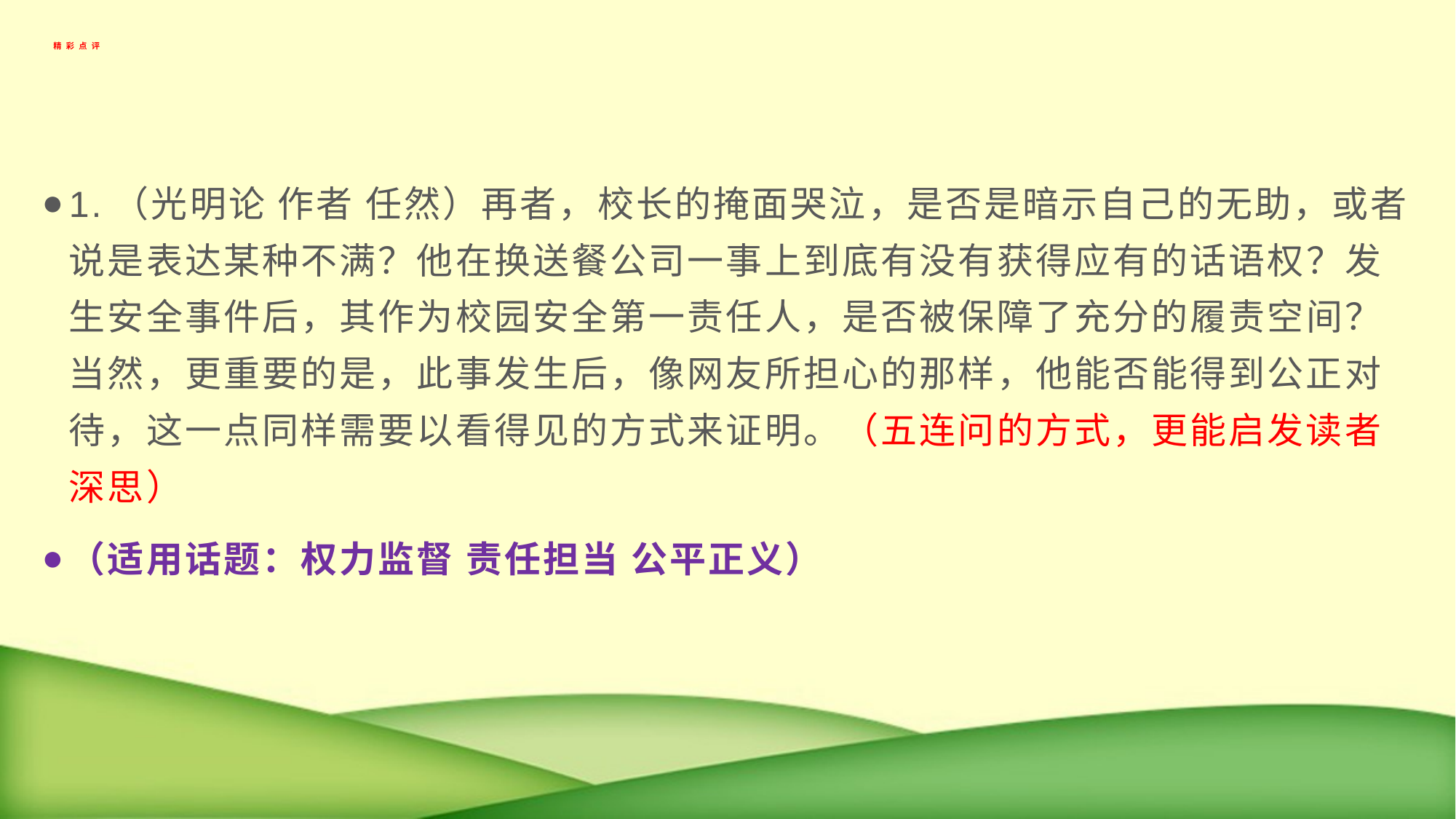

# 精彩点评

1.（光明论 作者 任然）再者，校长的掩面哭泣，是否是暗示自己的无助，或者说是表达某种不满？他在换送餐公司一事上到底有没有获得应有的话语权？发生安全事件后，其作为校园安全第一责任人，是否被保障了充分的履责空间？当然，更重要的是，此事发生后，像网友所担心的那样，他能否能得到公正对待，这一点同样需要以看得见的方式来证明。（五连问的方式，更能启发读者深思）
（适用话题：权力监督 责任担当 公平正义）